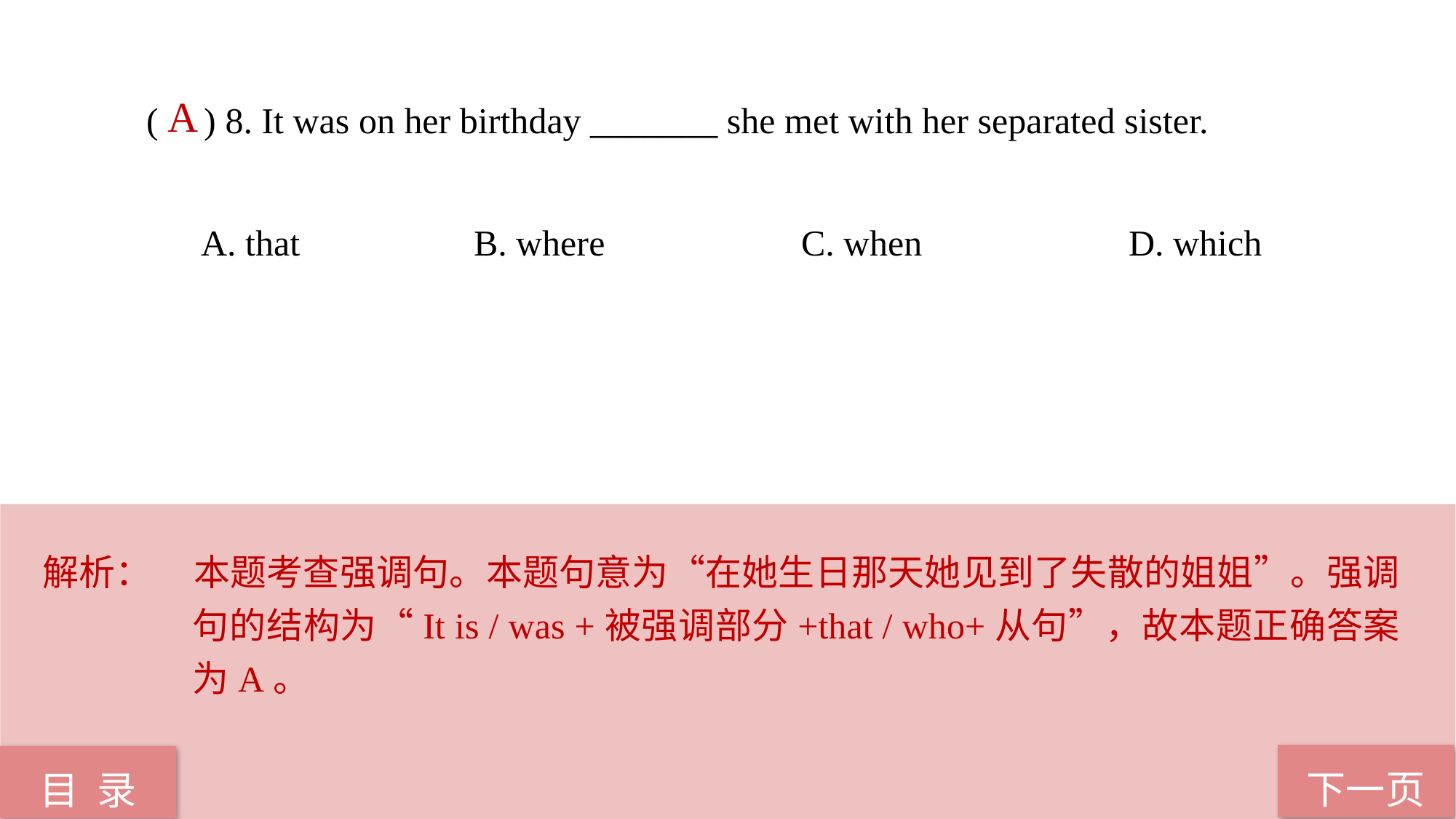

(     ) 8. It was on her birthday _______ she met with her separated sister.

A. that 		B. where 		C. when 		D. which
  A
解析：	本题考查强调句。本题句意为“在她生日那天她见到了失散的姐姐”。强调句的结构为“It is / was +被强调部分+that / who+从句”，故本题正确答案为A。